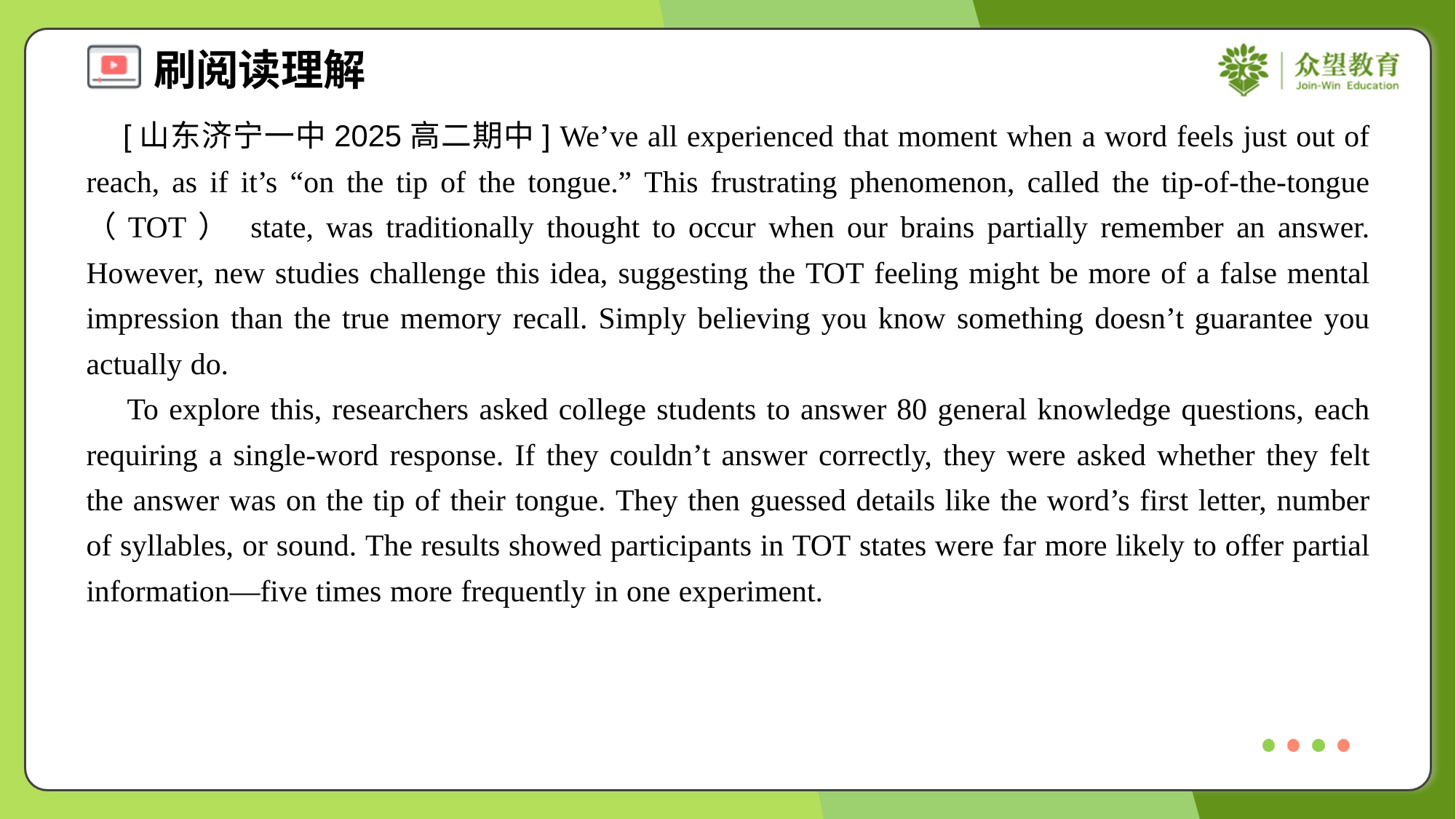

[山东济宁一中2025高二期中] We’ve all experienced that moment when a word feels just out of reach, as if it’s “on the tip of the tongue.” This frustrating phenomenon, called the tip-of-the-tongue （TOT） state, was traditionally thought to occur when our brains partially remember an answer. However, new studies challenge this idea, suggesting the TOT feeling might be more of a false mental impression than the true memory recall. Simply believing you know something doesn’t guarantee you actually do.
    To explore this, researchers asked college students to answer 80 general knowledge questions, each requiring a single-word response. If they couldn’t answer correctly, they were asked whether they felt the answer was on the tip of their tongue. They then guessed details like the word’s first letter, number of syllables, or sound. The results showed participants in TOT states were far more likely to offer partial information—five times more frequently in one experiment.